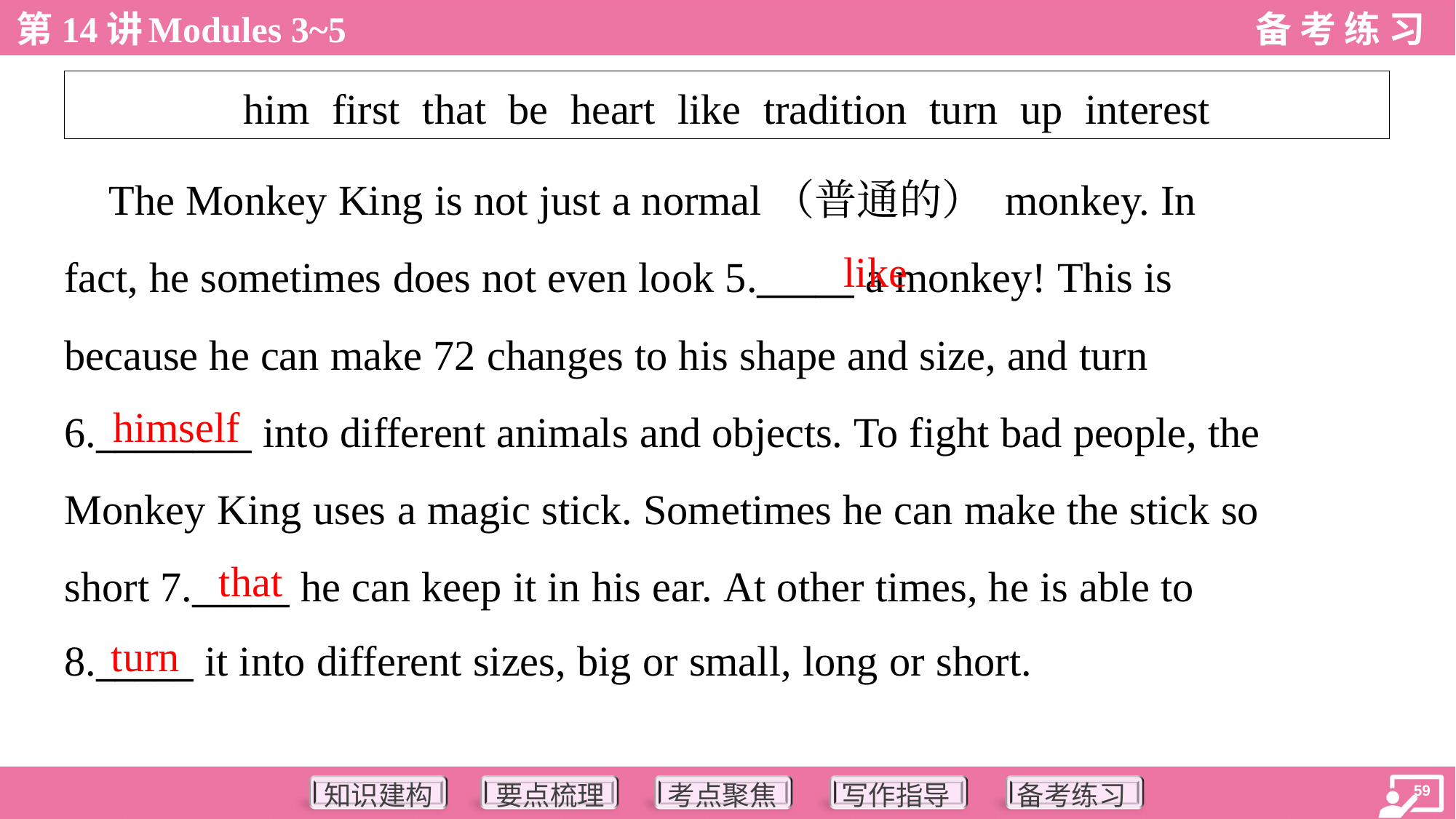

| him first that be heart like tradition turn up interest |
| --- |
    The Monkey King is not just a normal（普通的） monkey. In
fact, he sometimes does not even look 5._____ a monkey! This is
because he can make 72 changes to his shape and size, and turn
6.________ into different animals and objects. To fight bad people, the
Monkey King uses a magic stick. Sometimes he can make the stick so
short 7._____ he can keep it in his ear. At other times, he is able to
8._____ it into different sizes, big or small, long or short.
like
himself
that
turn